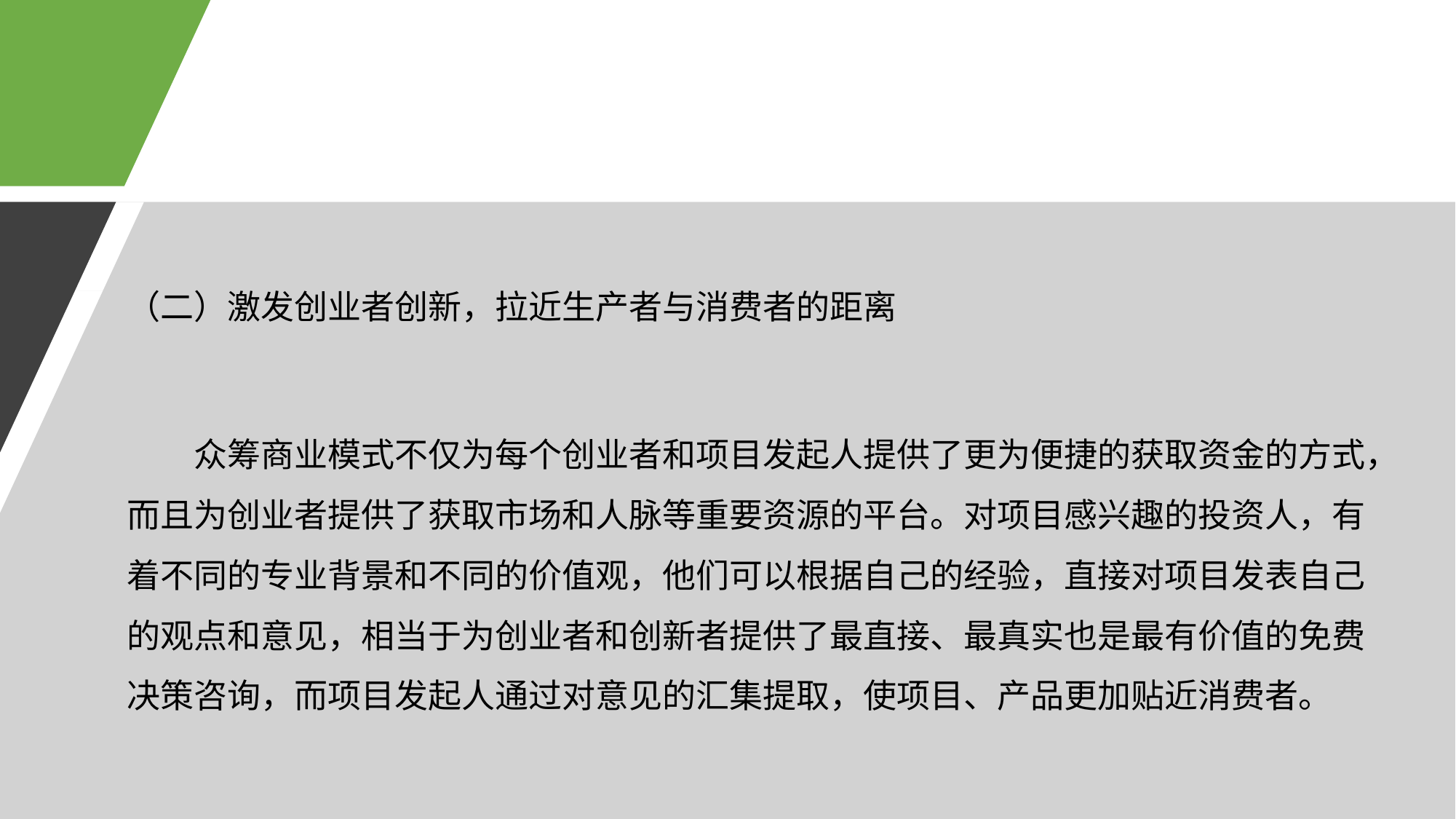

#

（二）激发创业者创新，拉近生产者与消费者的距离

        众筹商业模式不仅为每个创业者和项目发起人提供了更为便捷的获取资金的方式，而且为创业者提供了获取市场和人脉等重要资源的平台。对项目感兴趣的投资人，有着不同的专业背景和不同的价值观，他们可以根据自己的经验，直接对项目发表自己的观点和意见，相当于为创业者和创新者提供了最直接、最真实也是最有价值的免费决策咨询，而项目发起人通过对意见的汇集提取，使项目、产品更加贴近消费者。